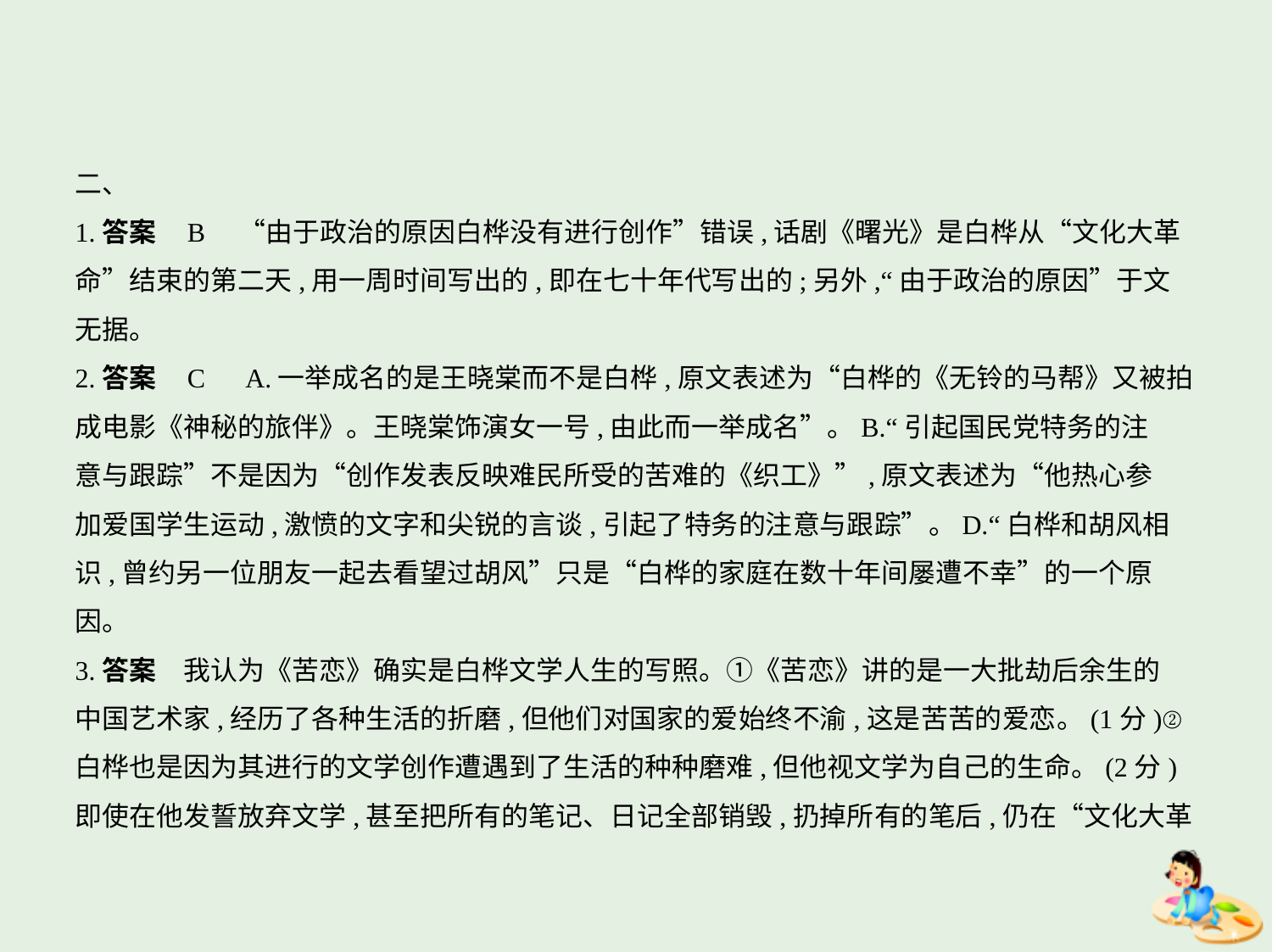

二、
1.答案    B　“由于政治的原因白桦没有进行创作”错误,话剧《曙光》是白桦从“文化大革
命”结束的第二天,用一周时间写出的,即在七十年代写出的;另外,“由于政治的原因”于文
无据。
2.答案    C　A.一举成名的是王晓棠而不是白桦,原文表述为“白桦的《无铃的马帮》又被拍
成电影《神秘的旅伴》。王晓棠饰演女一号,由此而一举成名”。B.“引起国民党特务的注
意与跟踪”不是因为“创作发表反映难民所受的苦难的《织工》”,原文表述为“他热心参
加爱国学生运动,激愤的文字和尖锐的言谈,引起了特务的注意与跟踪”。D.“白桦和胡风相
识,曾约另一位朋友一起去看望过胡风”只是“白桦的家庭在数十年间屡遭不幸”的一个原
因。
3.答案　我认为《苦恋》确实是白桦文学人生的写照。①《苦恋》讲的是一大批劫后余生的
中国艺术家,经历了各种生活的折磨,但他们对国家的爱始终不渝,这是苦苦的爱恋。(1分)②
白桦也是因为其进行的文学创作遭遇到了生活的种种磨难,但他视文学为自己的生命。(2分)
即使在他发誓放弃文学,甚至把所有的笔记、日记全部销毁,扔掉所有的笔后,仍在“文化大革